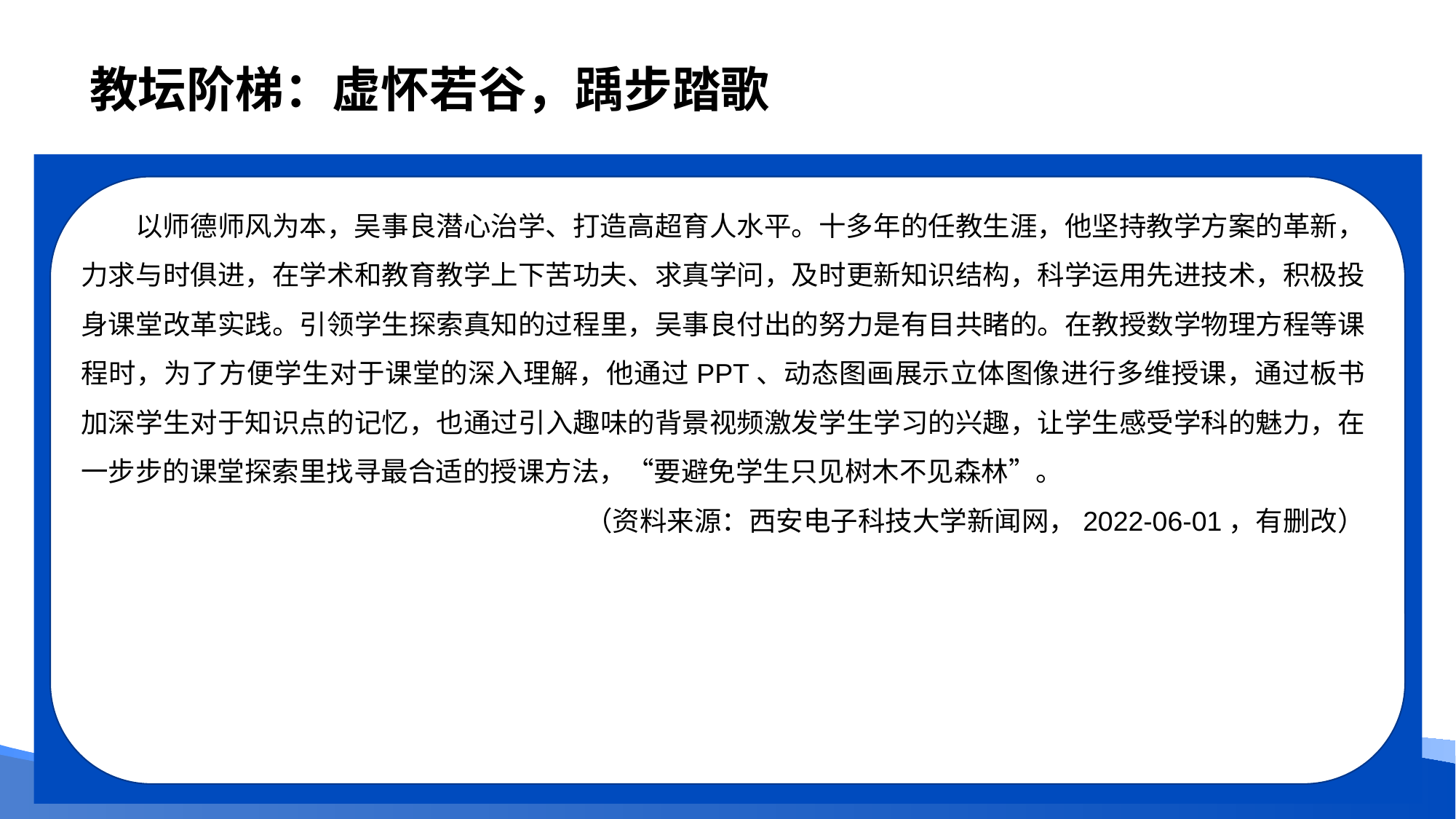

# 教坛阶梯：虚怀若谷，踽步踏歌

以师德师风为本，吴事良潜心治学、打造高超育人水平。十多年的任教生涯，他坚持教学方案的革新，力求与时俱进，在学术和教育教学上下苦功夫、求真学问，及时更新知识结构，科学运用先进技术，积极投身课堂改革实践。引领学生探索真知的过程里，吴事良付出的努力是有目共睹的。在教授数学物理方程等课程时，为了方便学生对于课堂的深入理解，他通过PPT、动态图画展示立体图像进行多维授课，通过板书加深学生对于知识点的记忆，也通过引入趣味的背景视频激发学生学习的兴趣，让学生感受学科的魅力，在一步步的课堂探索里找寻最合适的授课方法，“要避免学生只见树木不见森林”。
（资料来源：西安电子科技大学新闻网，2022-06-01，有删改）